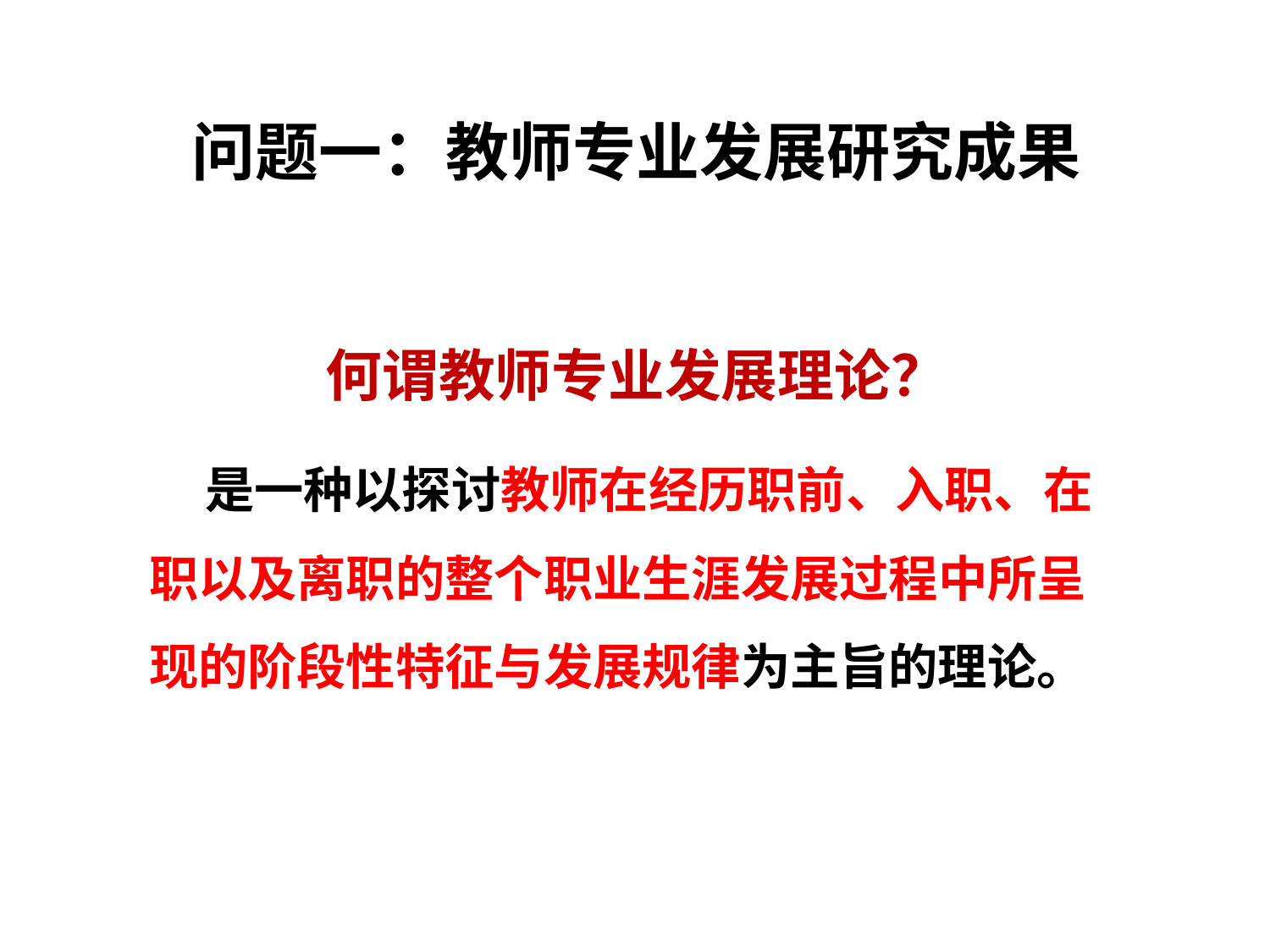

问题一：教师专业发展研究成果
何谓教师专业发展理论？
    是一种以探讨教师在经历职前、入职、在职以及离职的整个职业生涯发展过程中所呈现的阶段性特征与发展规律为主旨的理论。